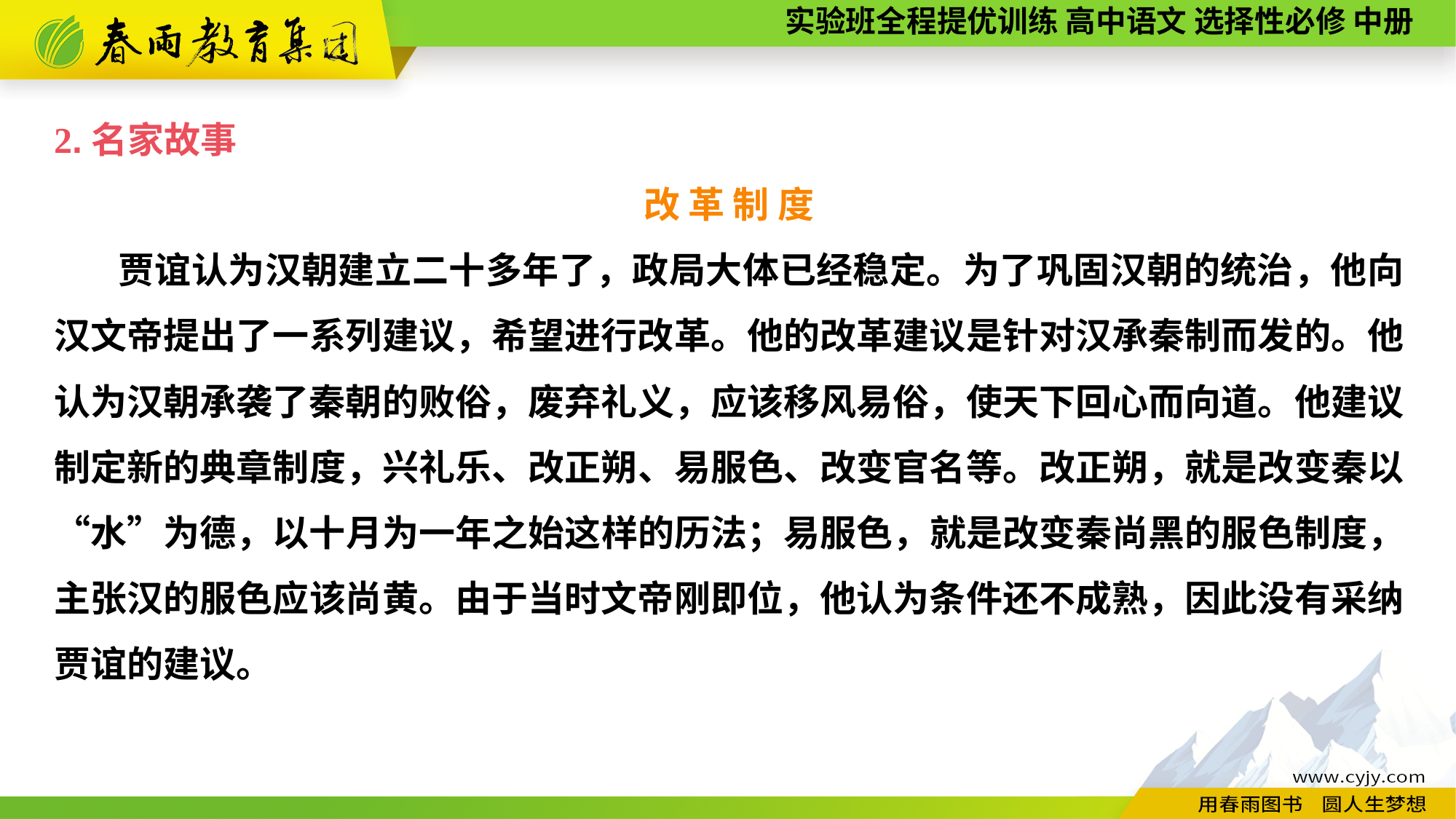

2.名家故事
改 革 制 度
贾谊认为汉朝建立二十多年了，政局大体已经稳定。为了巩固汉朝的统治，他向汉文帝提出了一系列建议，希望进行改革。他的改革建议是针对汉承秦制而发的。他认为汉朝承袭了秦朝的败俗，废弃礼义，应该移风易俗，使天下回心而向道。他建议制定新的典章制度，兴礼乐、改正朔、易服色、改变官名等。改正朔，就是改变秦以“水”为德，以十月为一年之始这样的历法；易服色，就是改变秦尚黑的服色制度，主张汉的服色应该尚黄。由于当时文帝刚即位，他认为条件还不成熟，因此没有采纳贾谊的建议。